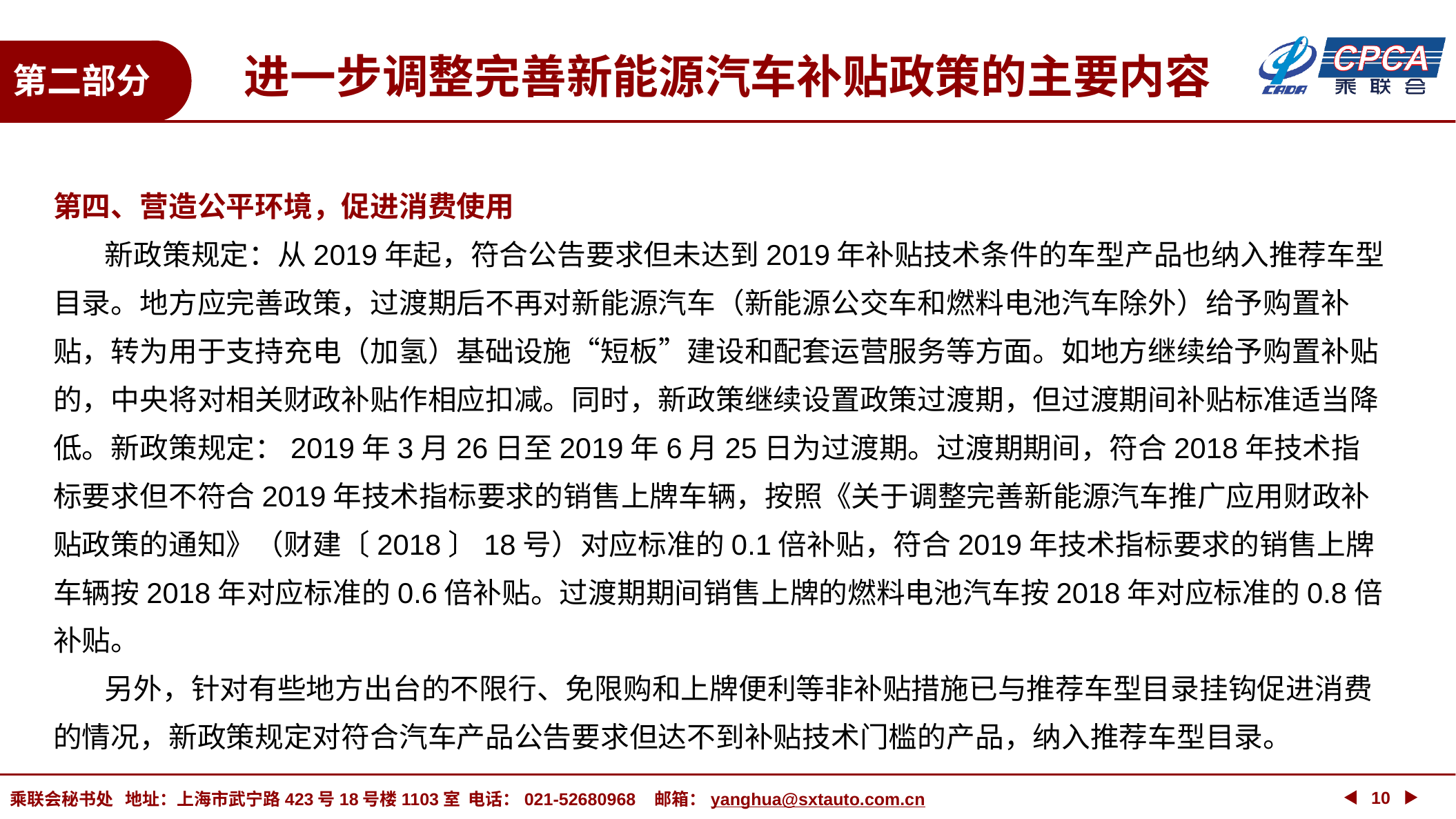

进一步调整完善新能源汽车补贴政策的主要内容
第二部分
第四、营造公平环境，促进消费使用
       新政策规定：从2019年起，符合公告要求但未达到2019年补贴技术条件的车型产品也纳入推荐车型目录。地方应完善政策，过渡期后不再对新能源汽车（新能源公交车和燃料电池汽车除外）给予购置补贴，转为用于支持充电（加氢）基础设施“短板”建设和配套运营服务等方面。如地方继续给予购置补贴的，中央将对相关财政补贴作相应扣减。同时，新政策继续设置政策过渡期，但过渡期间补贴标准适当降低。新政策规定：2019年3月26日至2019年6月25日为过渡期。过渡期期间，符合2018年技术指标要求但不符合2019年技术指标要求的销售上牌车辆，按照《关于调整完善新能源汽车推广应用财政补贴政策的通知》（财建〔2018〕18号）对应标准的0.1倍补贴，符合2019年技术指标要求的销售上牌车辆按2018年对应标准的0.6倍补贴。过渡期期间销售上牌的燃料电池汽车按2018年对应标准的0.8倍补贴。
       另外，针对有些地方出台的不限行、免限购和上牌便利等非补贴措施已与推荐车型目录挂钩促进消费的情况，新政策规定对符合汽车产品公告要求但达不到补贴技术门槛的产品，纳入推荐车型目录。